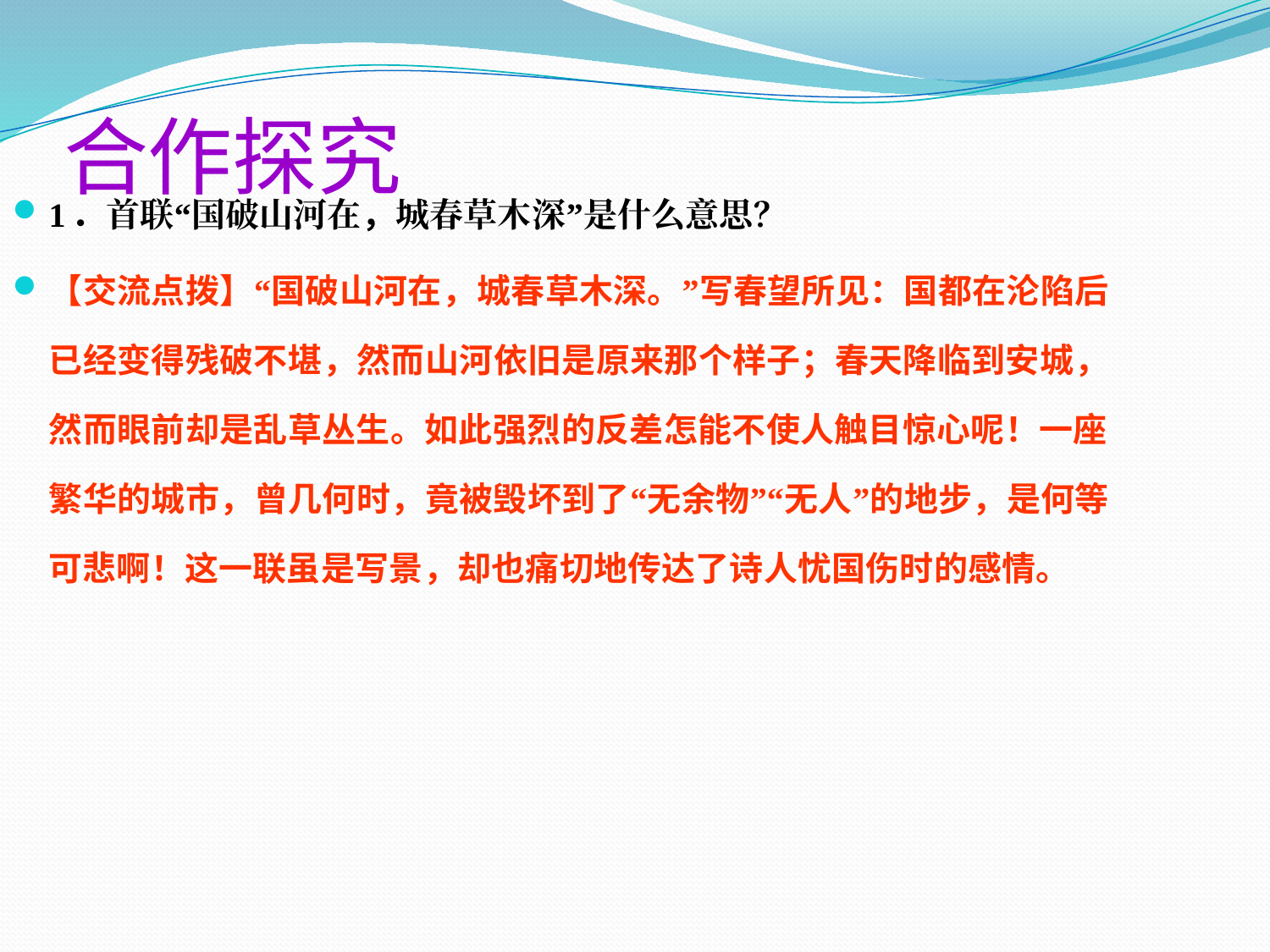

合作探究
1．首联“国破山河在，城春草木深”是什么意思？
【交流点拨】“国破山河在，城春草木深。”写春望所见：国都在沦陷后已经变得残破不堪，然而山河依旧是原来那个样子；春天降临到安城，然而眼前却是乱草丛生。如此强烈的反差怎能不使人触目惊心呢！一座繁华的城市，曾几何时，竟被毁坏到了“无余物”“无人”的地步，是何等可悲啊！这一联虽是写景，却也痛切地传达了诗人忧国伤时的感情。